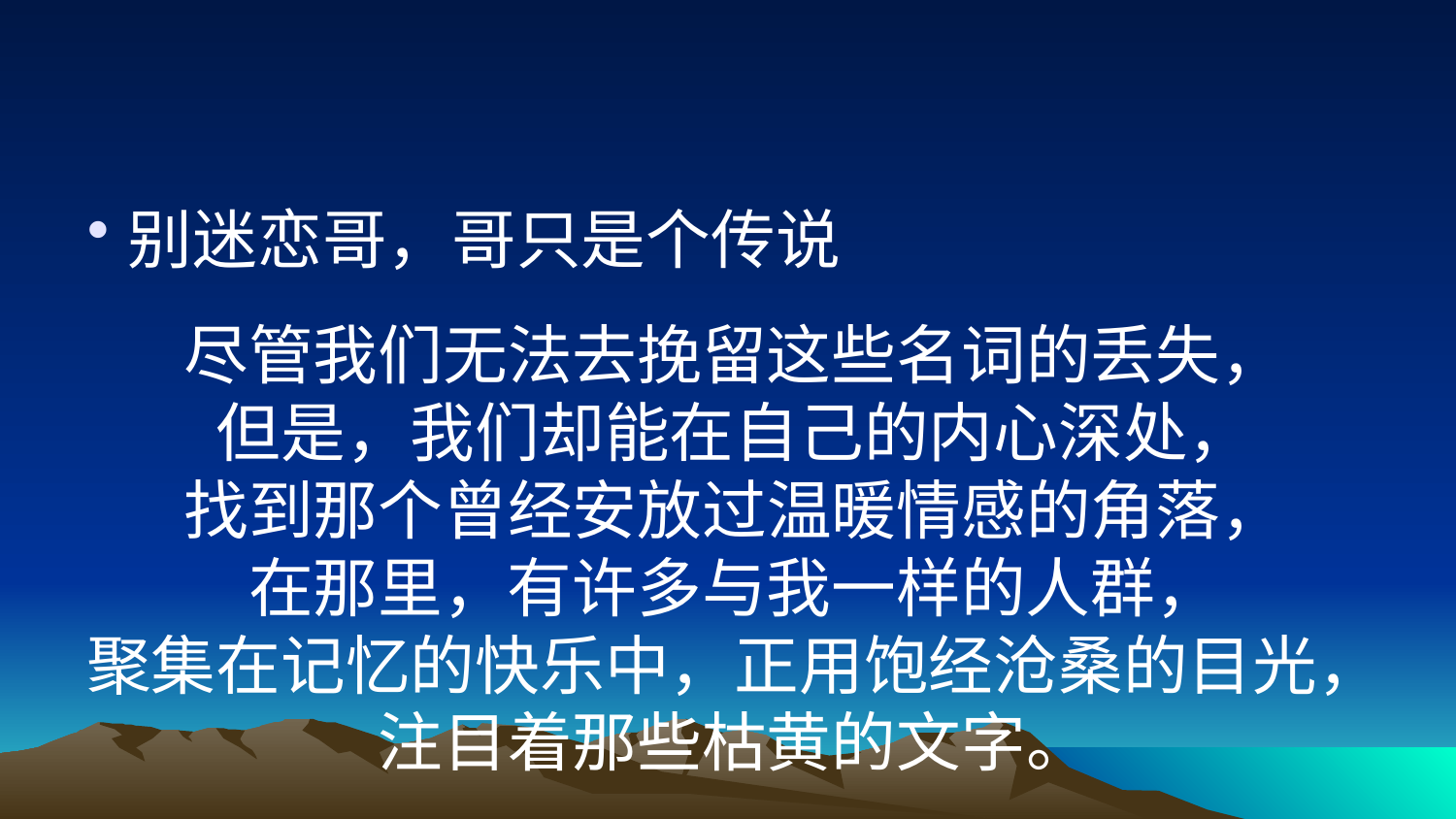

#
别迷恋哥，哥只是个传说
尽管我们无法去挽留这些名词的丢失，
但是，我们却能在自己的内心深处，
找到那个曾经安放过温暖情感的角落，
在那里，有许多与我一样的人群，
聚集在记忆的快乐中，正用饱经沧桑的目光，
注目着那些枯黄的文字。